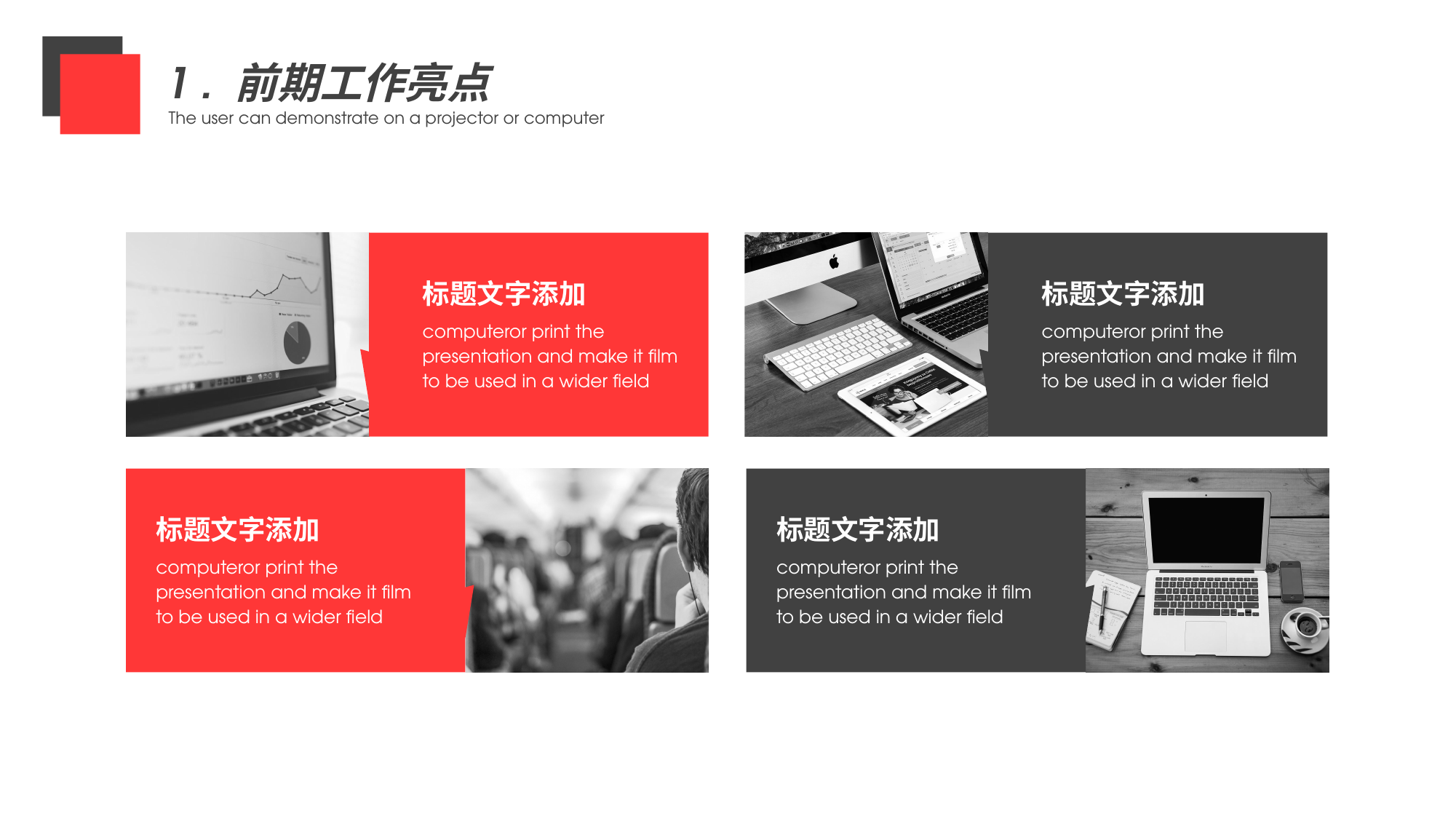

1 . 前期工作亮点
The user can demonstrate on a projector or computer

标题文字添加
computeror print the presentation and make it film to be used in a wider field

标题文字添加
computeror print the presentation and make it film to be used in a wider field

标题文字添加
computeror print the presentation and make it film to be used in a wider field

标题文字添加
computeror print the presentation and make it film to be used in a wider field